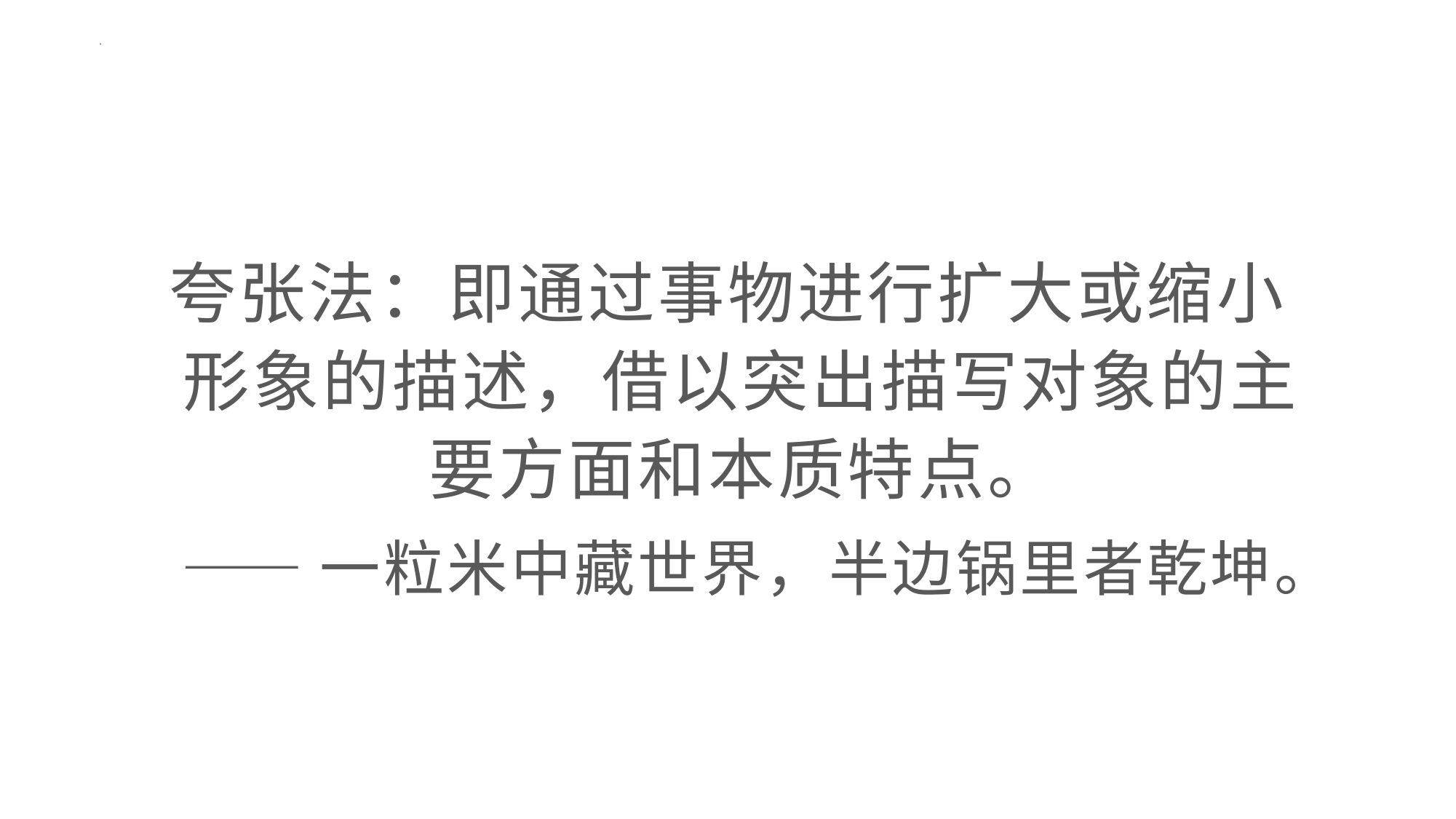

夸张法：即通过事物进行扩大或缩小形象的描述，借以突出描写对象的主要方面和本质特点。
——一粒米中藏世界，半边锅里者乾坤。